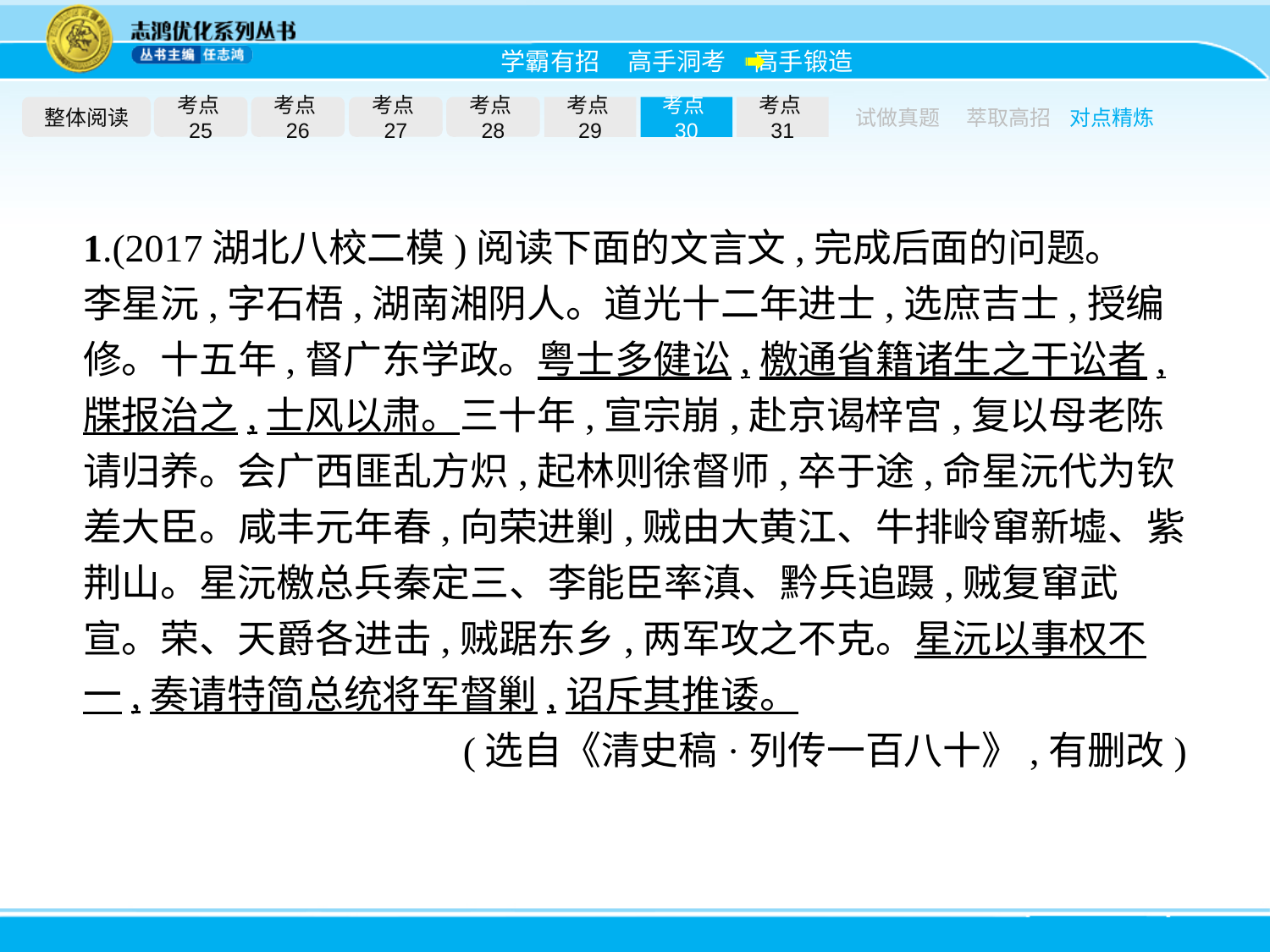

整体阅读
考点25
考点26
考点27
考点28
考点29
考点30
考点31
试做真题
萃取高招
对点精炼
1.(2017湖北八校二模)阅读下面的文言文,完成后面的问题。
李星沅,字石梧,湖南湘阴人。道光十二年进士,选庶吉士,授编修。十五年,督广东学政。粤士多健讼,檄通省籍诸生之干讼者,牒报治之,士风以肃。三十年,宣宗崩,赴京谒梓宫,复以母老陈请归养。会广西匪乱方炽,起林则徐督师,卒于途,命星沅代为钦差大臣。咸丰元年春,向荣进剿,贼由大黄江、牛排岭窜新墟、紫荆山。星沅檄总兵秦定三、李能臣率滇、黔兵追蹑,贼复窜武宣。荣、天爵各进击,贼踞东乡,两军攻之不克。星沅以事权不一,奏请特简总统将军督剿,诏斥其推诿。
(选自《清史稿·列传一百八十》,有删改)